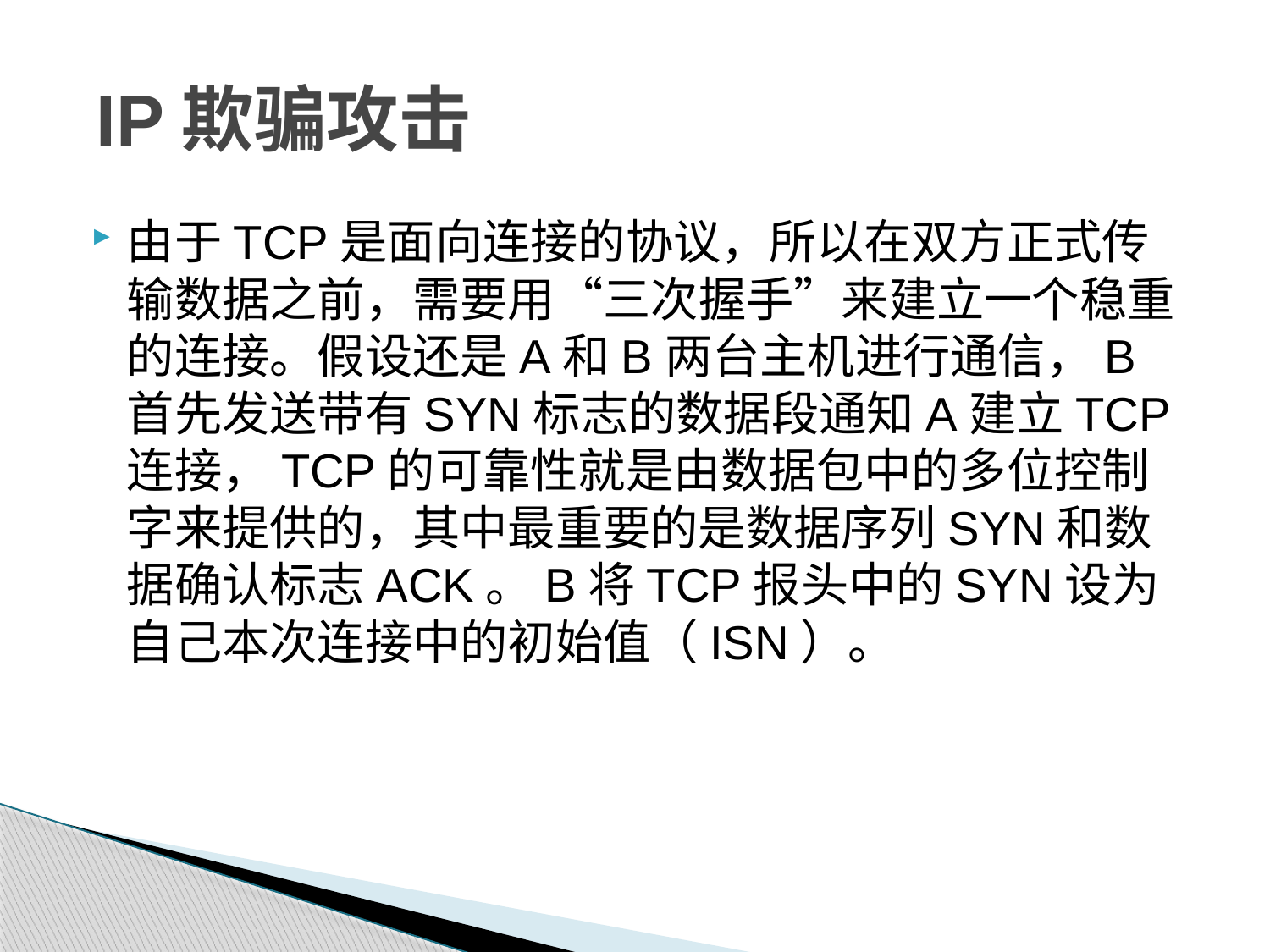

# IP欺骗攻击
由于TCP是面向连接的协议，所以在双方正式传输数据之前，需要用“三次握手”来建立一个稳重的连接。假设还是A和B两台主机进行通信，B首先发送带有SYN标志的数据段通知A建立TCP连接，TCP的可靠性就是由数据包中的多位控制字来提供的，其中最重要的是数据序列SYN和数据确认标志ACK。B将TCP报头中的SYN设为自己本次连接中的初始值（ISN）。